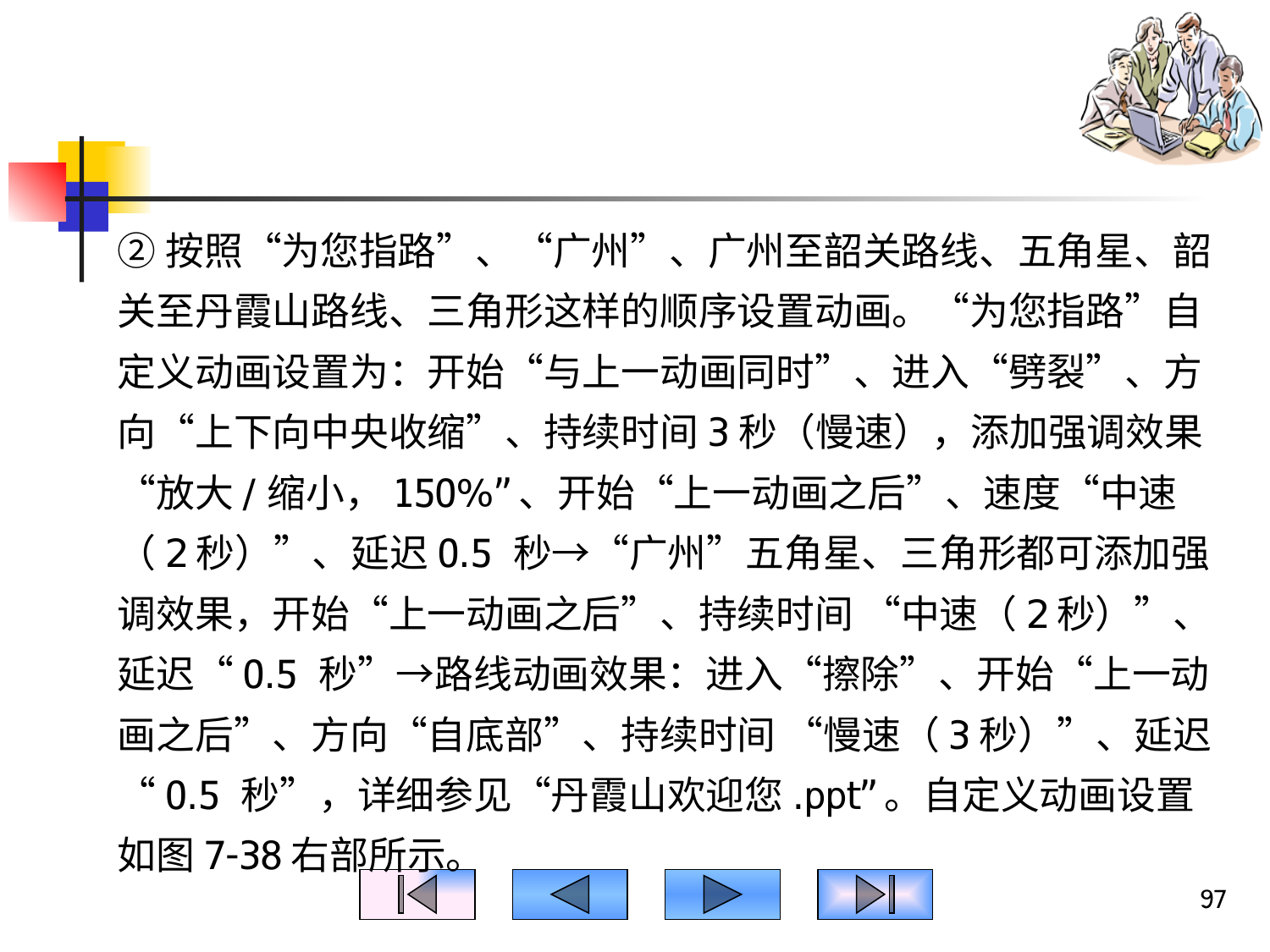

#
②按照“为您指路”、“广州”、广州至韶关路线、五角星、韶关至丹霞山路线、三角形这样的顺序设置动画。“为您指路”自定义动画设置为：开始“与上一动画同时”、进入“劈裂”、方向“上下向中央收缩”、持续时间3秒（慢速），添加强调效果“放大/缩小，150%”、开始“上一动画之后”、速度“中速（2秒）”、延迟0.5 秒→“广州”五角星、三角形都可添加强调效果，开始“上一动画之后”、持续时间 “中速（2秒）”、延迟“0.5 秒”→路线动画效果：进入“擦除”、开始“上一动画之后”、方向“自底部”、持续时间 “慢速（3秒）”、延迟“0.5 秒”，详细参见“丹霞山欢迎您.ppt”。自定义动画设置如图7-38右部所示。

97